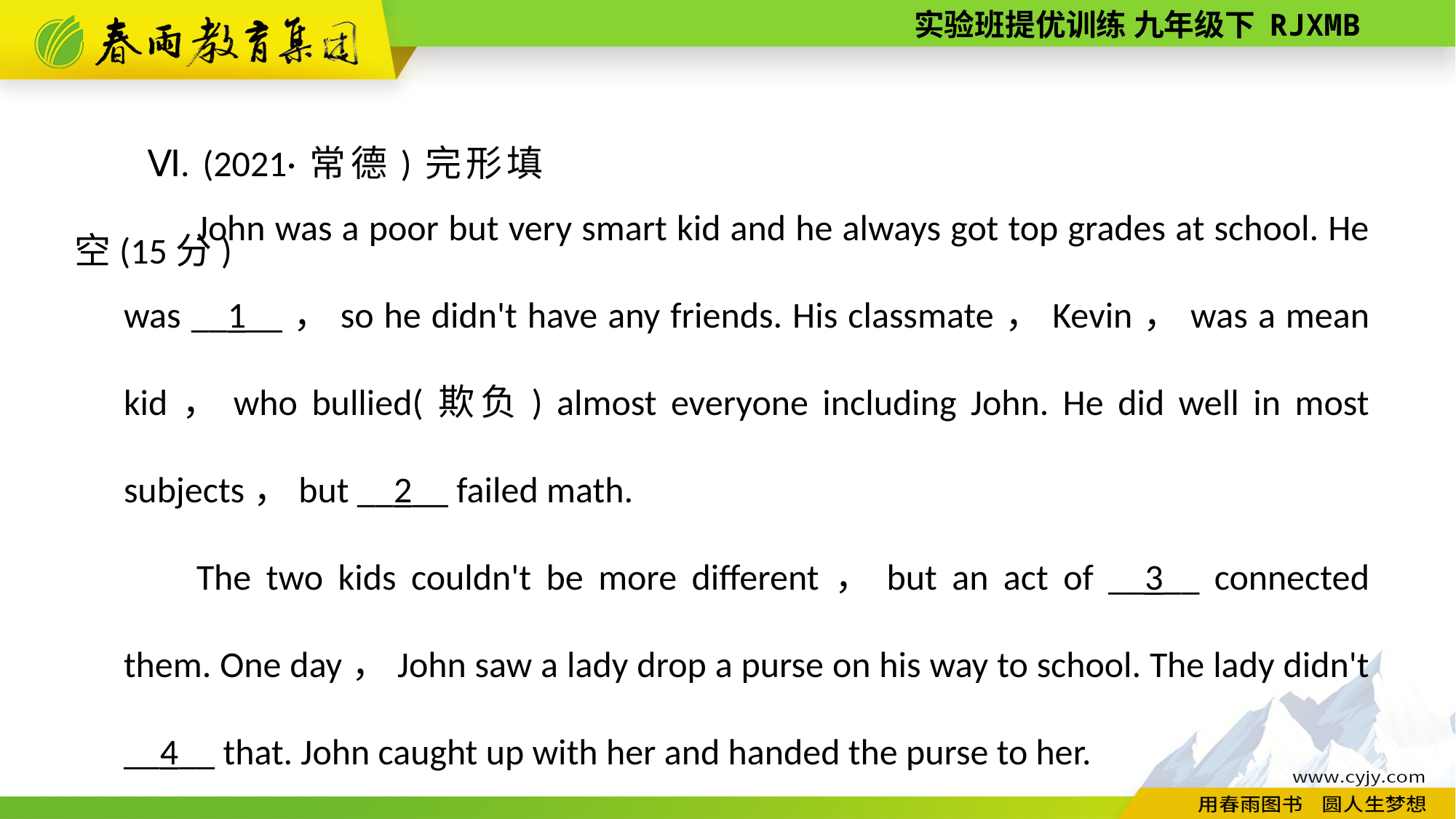

Ⅵ. (2021·常德)完形填空(15分)
John was a poor but very smart kid and he always got top grades at school. He was __1__，so he didn't have any friends. His classmate，Kevin，was a mean kid，who bullied(欺负) almost everyone including John. He did well in most subjects，but __2__ failed math.
The two kids couldn't be more different，but an act of __3__ connected them. One day，John saw a lady drop a purse on his way to school. The lady didn't __4__ that. John caught up with her and handed the purse to her.